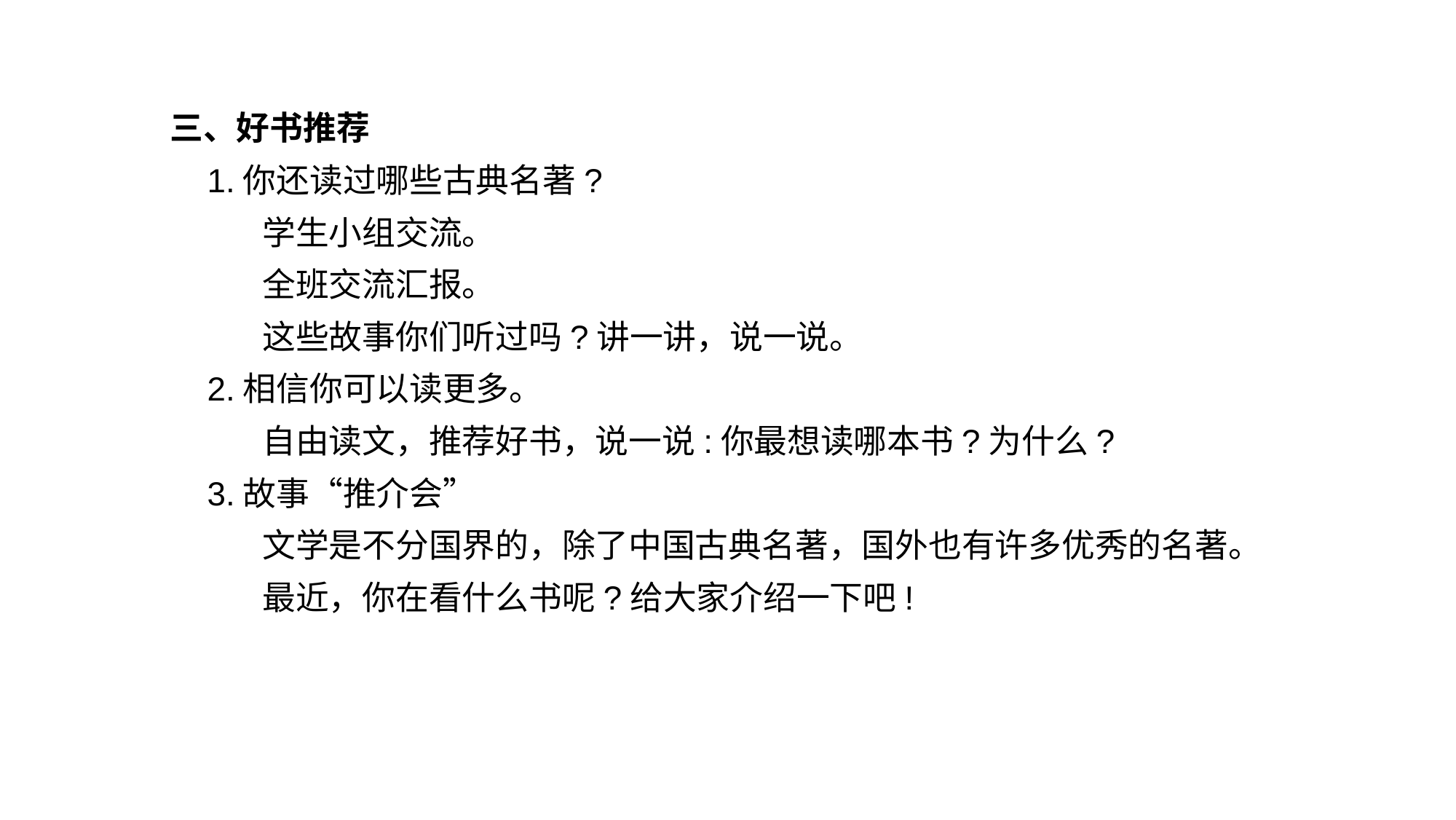

三、好书推荐
    1.你还读过哪些古典名著?
    学生小组交流。
    全班交流汇报。
    这些故事你们听过吗?讲一讲，说一说。
    2.相信你可以读更多。
    自由读文，推荐好书，说一说:你最想读哪本书?为什么?
    3.故事“推介会”
    文学是不分国界的，除了中国古典名著，国外也有许多优秀的名著。
    最近，你在看什么书呢?给大家介绍一下吧!